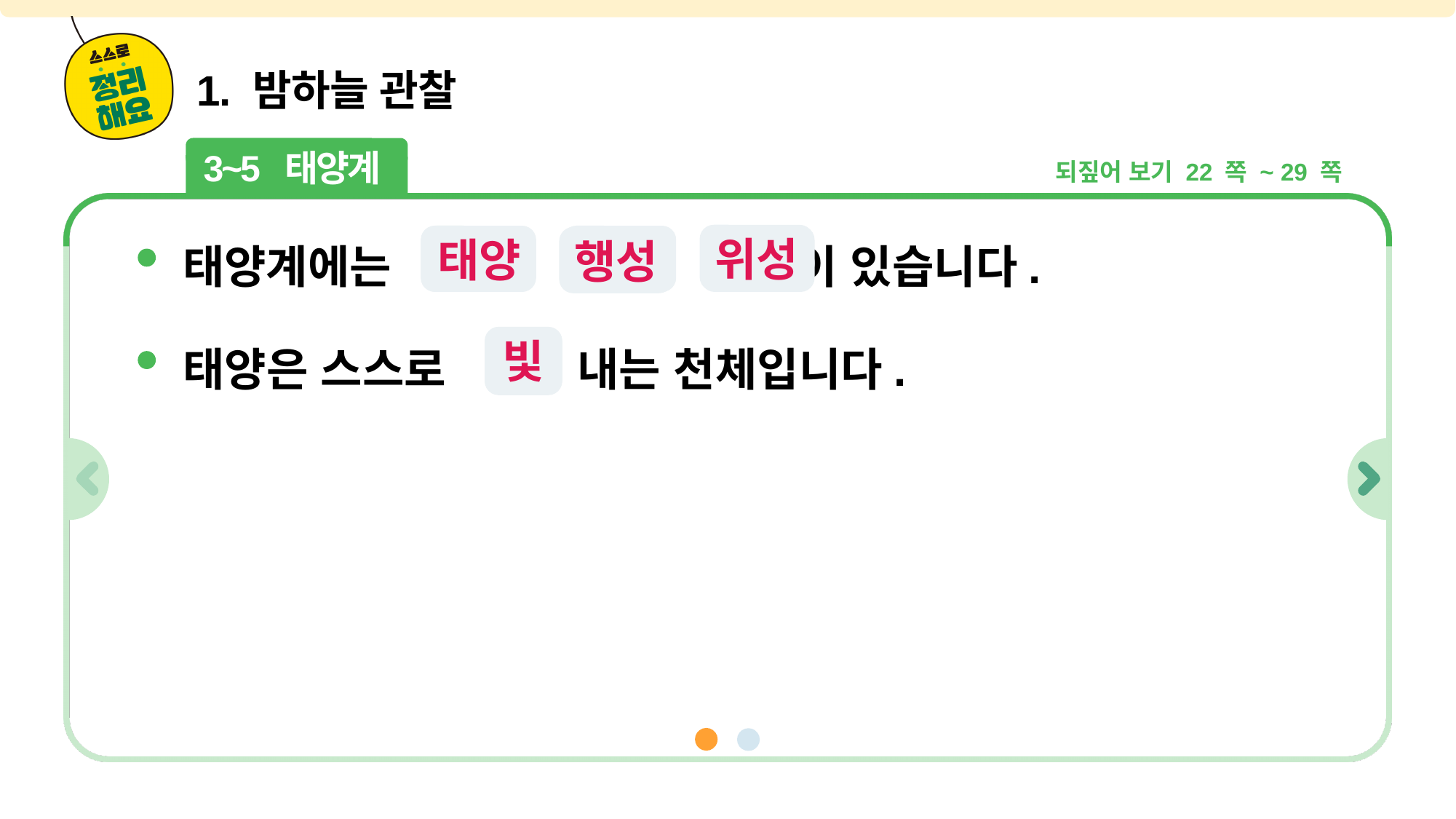

1. 밤하늘 관찰

3~5  태양계
되짚어 보기 22 쪽 ~ 29 쪽
태양계에는        ,        ,         등이 있습니다.
위성
태양
ㅌㅇ
ㅎㅅ
ㅇㅅ
행성

태양은 스스로      을 내는 천체입니다.
빛
ㅂ